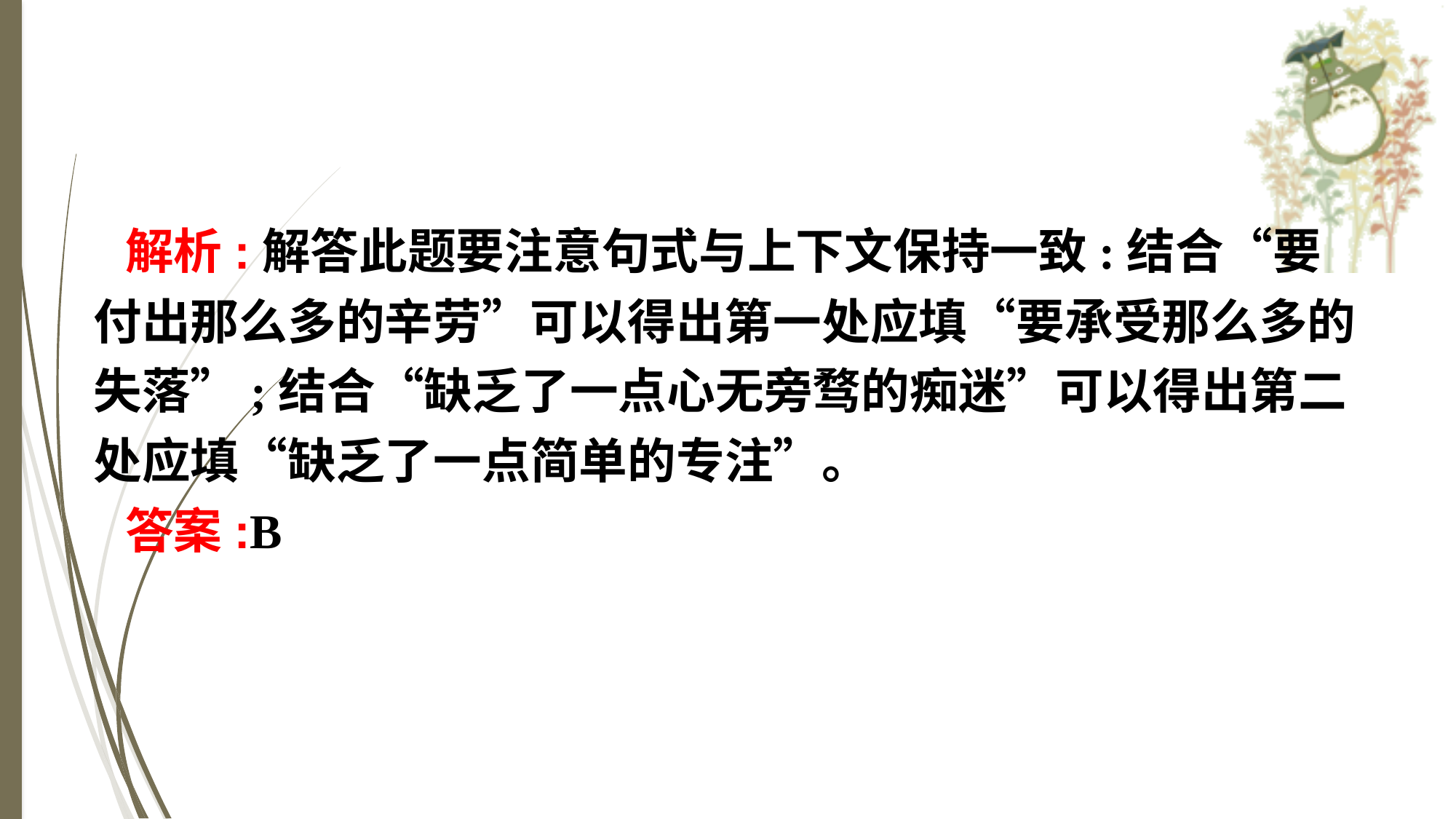

解析:解答此题要注意句式与上下文保持一致:结合“要付出那么多的辛劳”可以得出第一处应填“要承受那么多的失落”;结合“缺乏了一点心无旁骛的痴迷”可以得出第二处应填“缺乏了一点简单的专注”。
答案:B